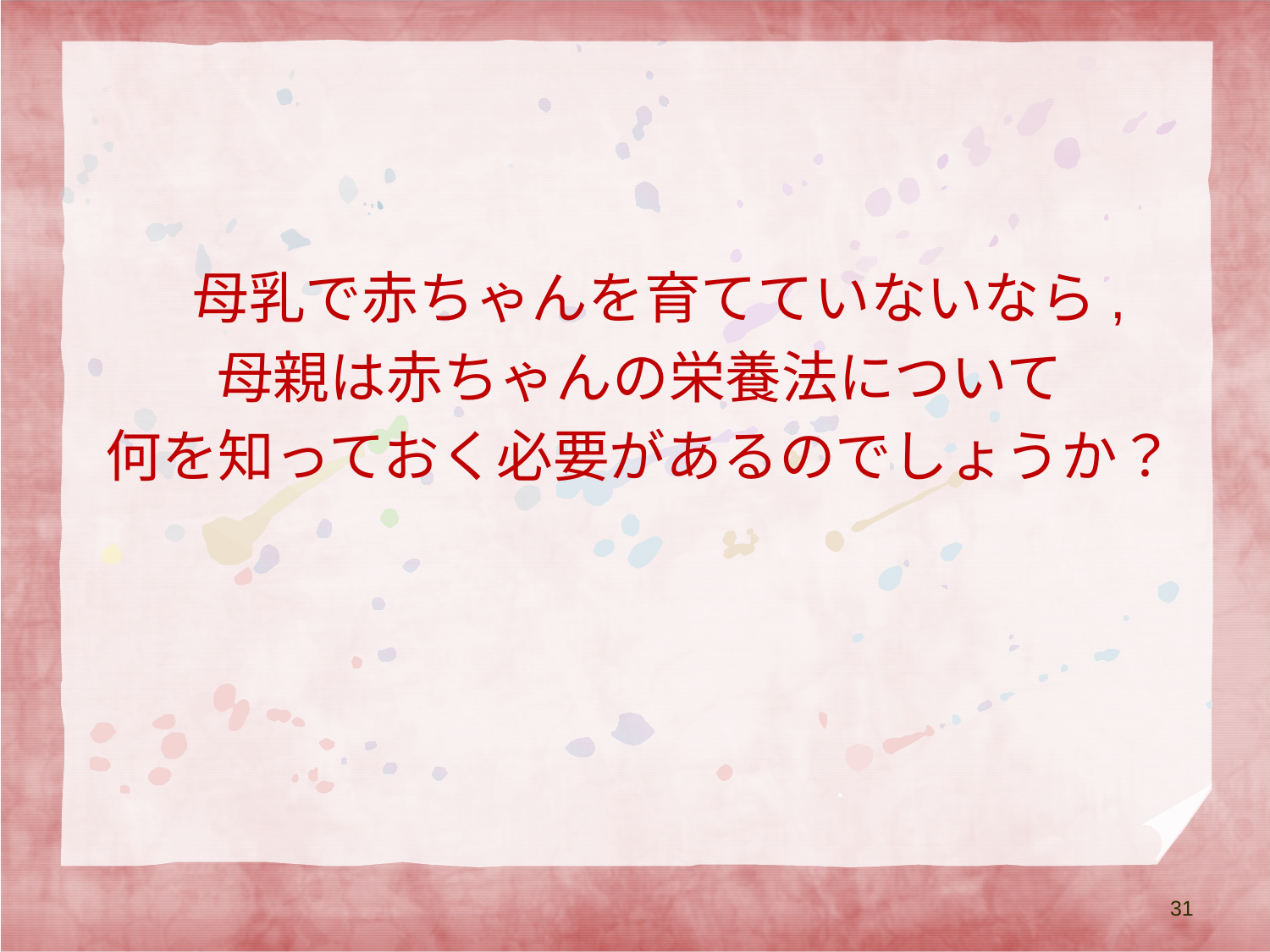

#
  母乳で赤ちゃんを育てていないなら,
母親は赤ちゃんの栄養法について
何を知っておく必要があるのでしょうか？
31